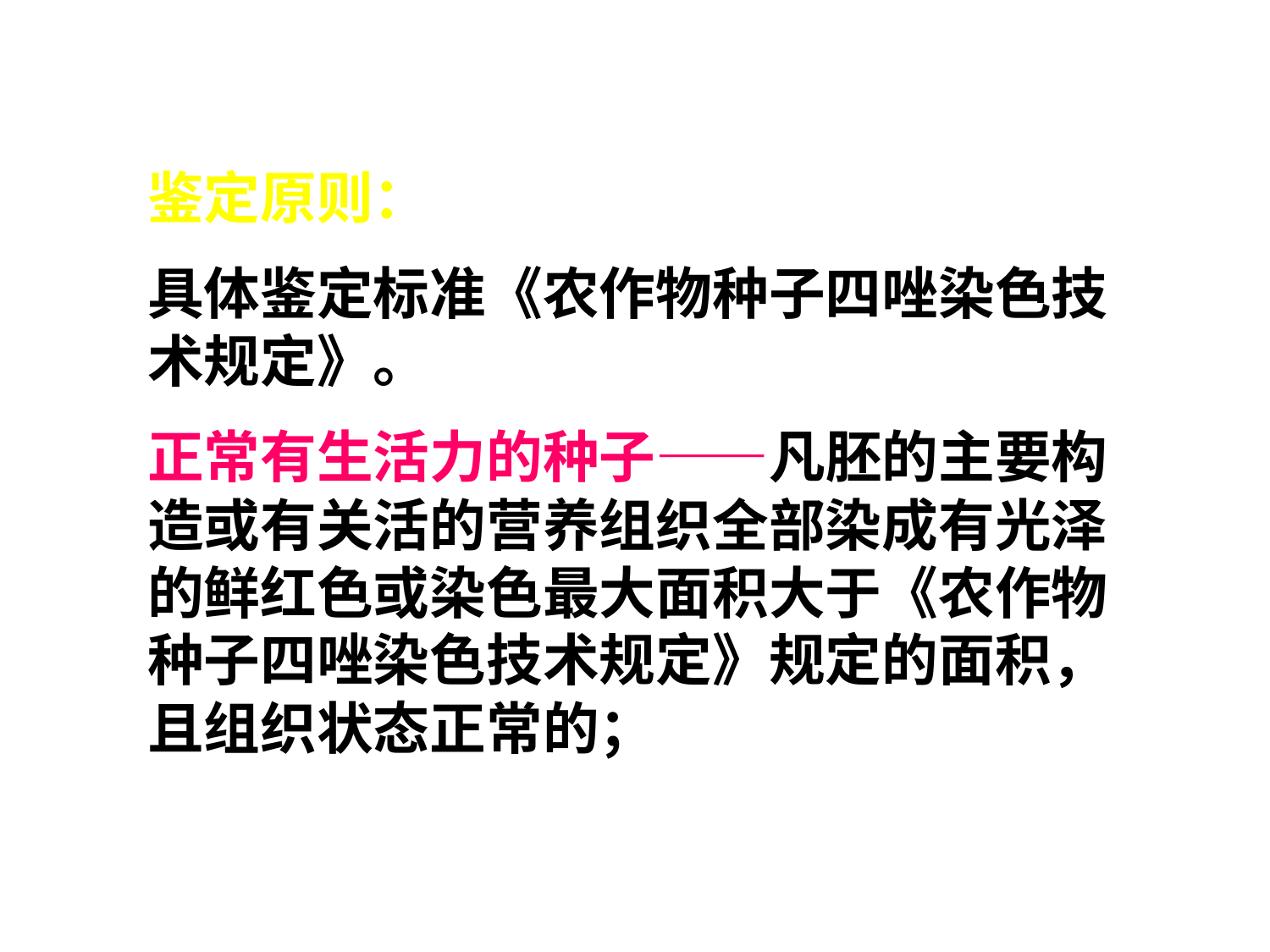

鉴定原则：
具体鉴定标准《农作物种子四唑染色技术规定》。
正常有生活力的种子——凡胚的主要构造或有关活的营养组织全部染成有光泽的鲜红色或染色最大面积大于《农作物种子四唑染色技术规定》规定的面积，且组织状态正常的；